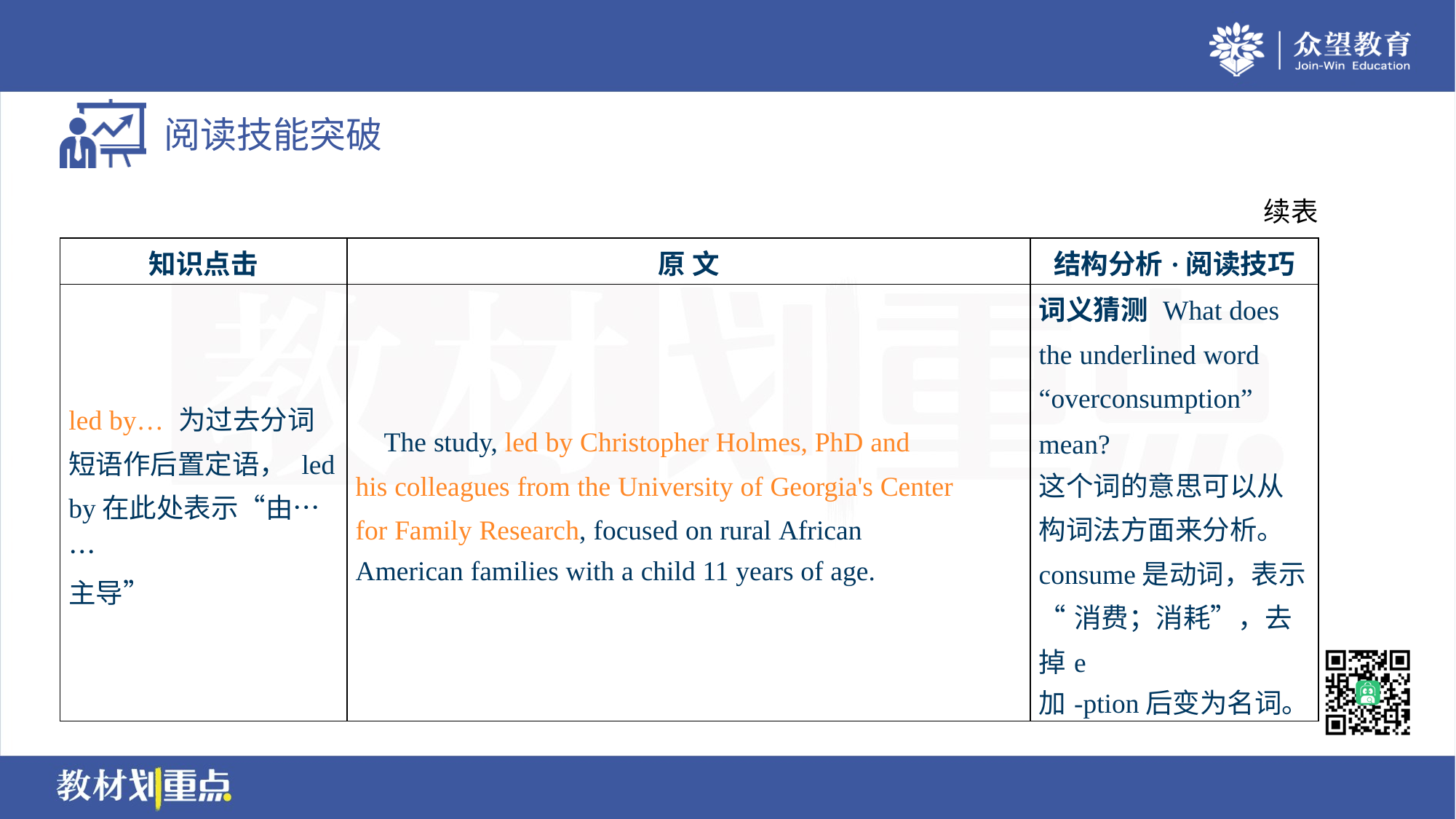

续表
| 知识点击 | 原 文 | 结构分析·阅读技巧 |
| --- | --- | --- |
| led by… 为过去分词 短语作后置定语， led by在此处表示“由…… 主导” | The study, led by Christopher Holmes, PhD and his colleagues from the University of Georgia's Center for Family Research, focused on rural African American families with a child 11 years of age. | 词义猜测 What does the underlined word “overconsumption” mean? 这个词的意思可以从 构词法方面来分析。 consume是动词，表示 “消费；消耗”，去掉e 加-ption后变为名词。 |